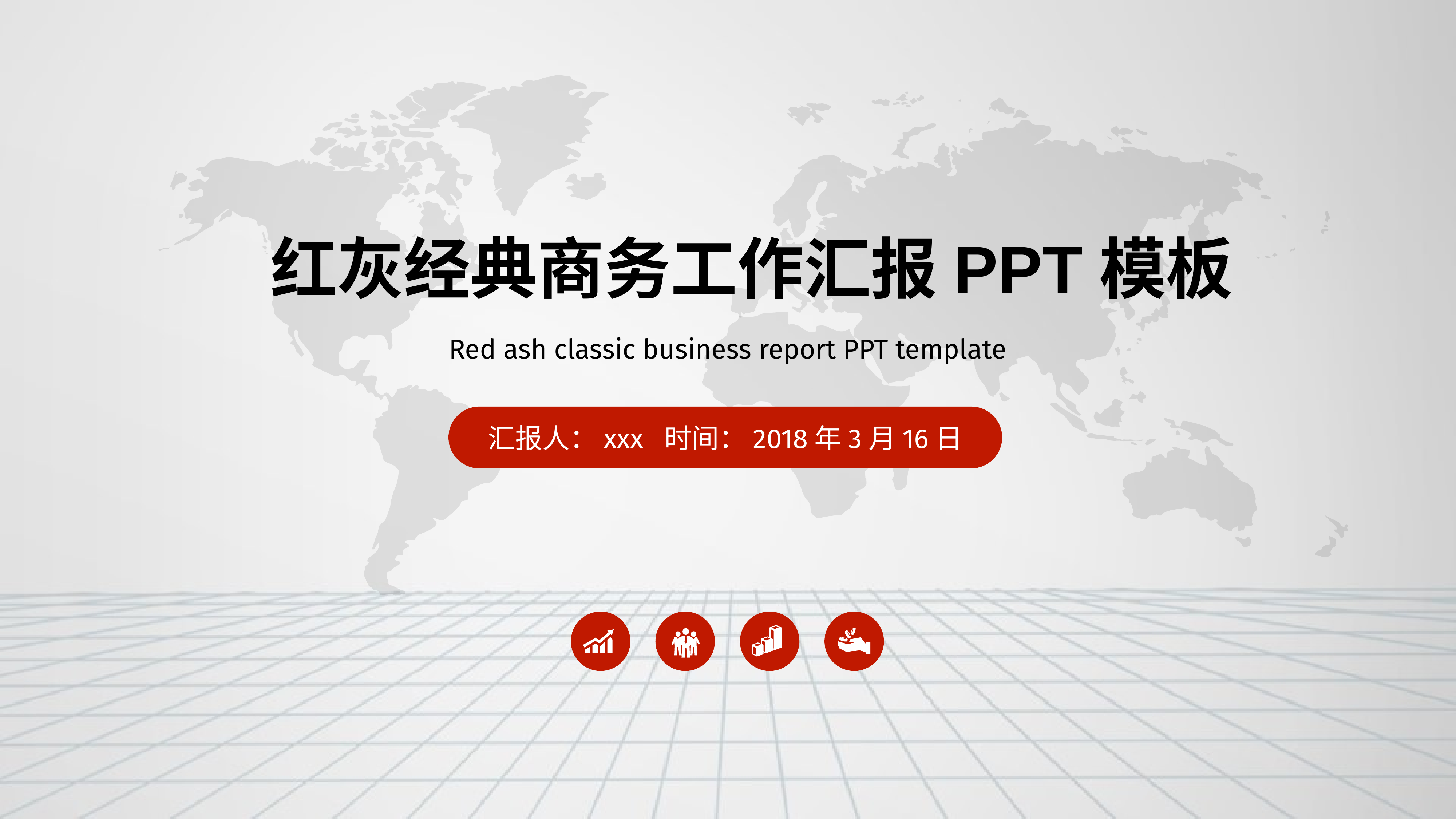

红灰经典商务工作汇报PPT模板
Red ash classic business report PPT template
汇报人：xxx  时间：2018年3月16日